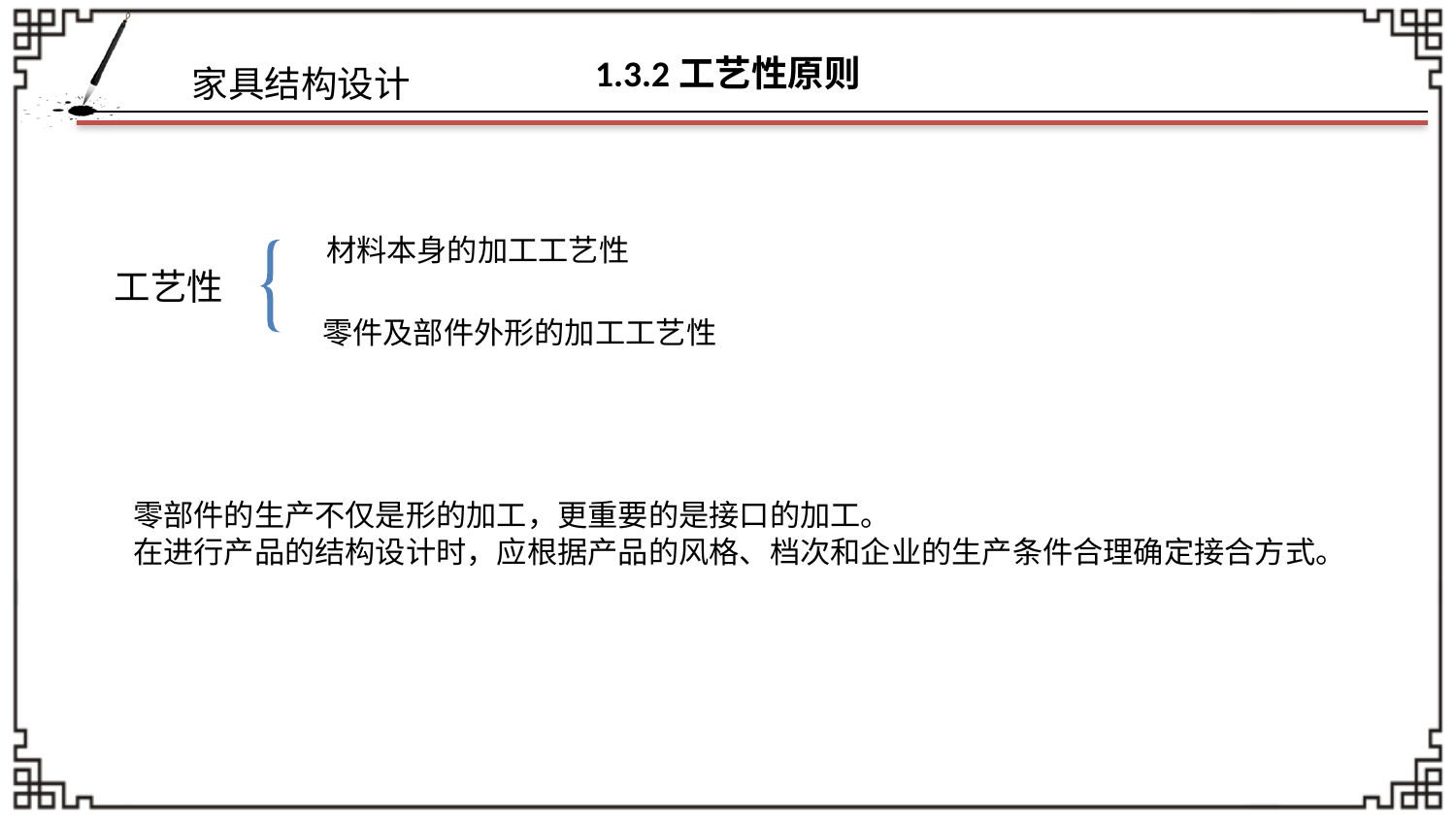

# 1.3.2工艺性原则
材料本身的加工工艺性

工艺性
零件及部件外形的加工工艺性
零部件的生产不仅是形的加工，更重要的是接口的加工。
在进行产品的结构设计时，应根据产品的风格、档次和企业的生产条件合理确定接合方式。